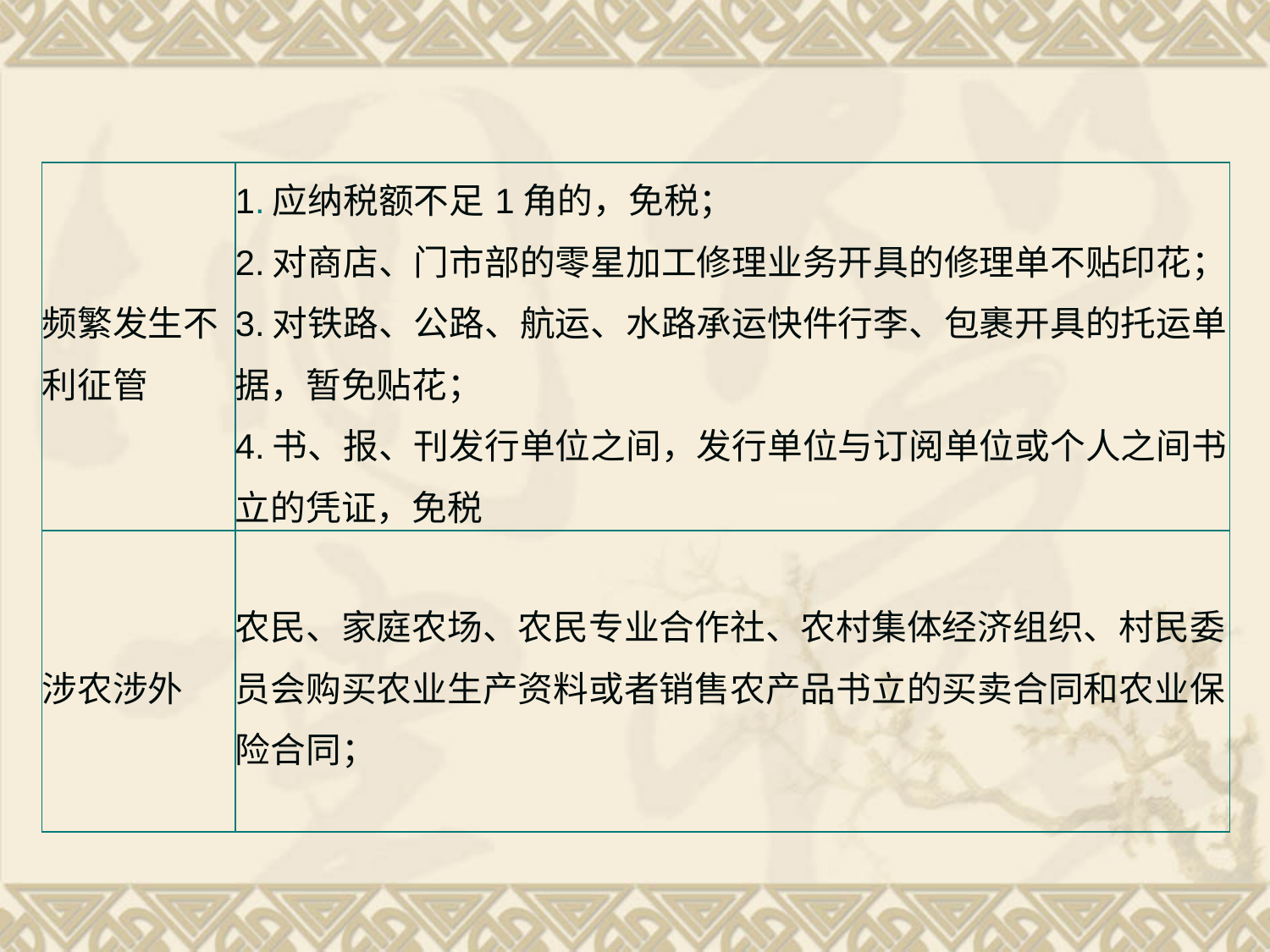

#
| 频繁发生不利征管 | 1.应纳税额不足1角的，免税； 2.对商店、门市部的零星加工修理业务开具的修理单不贴印花； 3.对铁路、公路、航运、水路承运快件行李、包裹开具的托运单据，暂免贴花； 4.书、报、刊发行单位之间，发行单位与订阅单位或个人之间书立的凭证，免税 |
| --- | --- |
| 涉农涉外 | 农民、家庭农场、农民专业合作社、农村集体经济组织、村民委员会购买农业生产资料或者销售农产品书立的买卖合同和农业保险合同； |